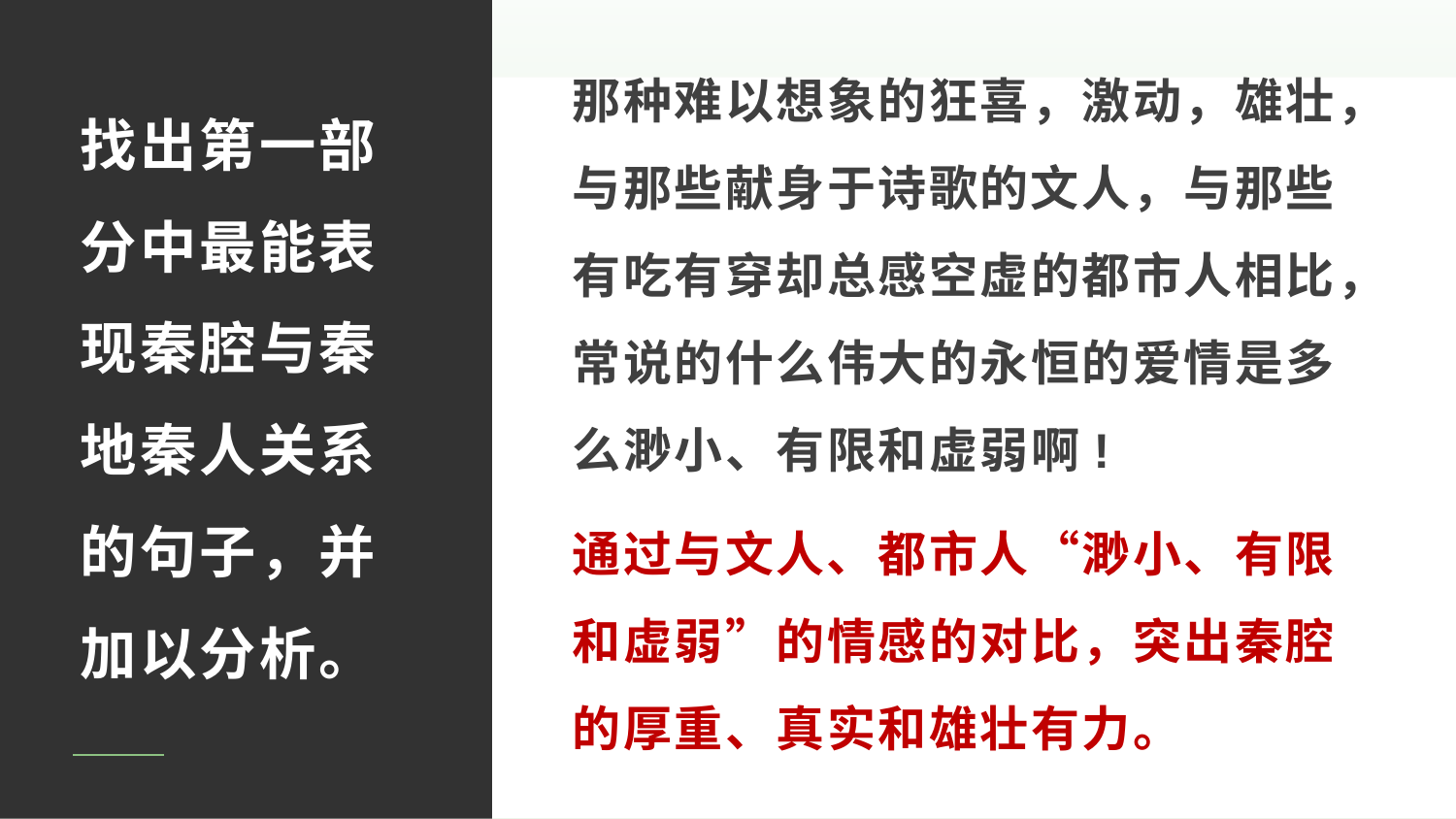

找出第一部分中最能表现秦腔与秦地秦人关系的句子，并加以分析。
那种难以想象的狂喜，激动，雄壮，与那些献身于诗歌的文人，与那些有吃有穿却总感空虚的都市人相比，常说的什么伟大的永恒的爱情是多么渺小、有限和虚弱啊!
通过与文人、都市人“渺小、有限和虚弱”的情感的对比，突出秦腔的厚重、真实和雄壮有力。